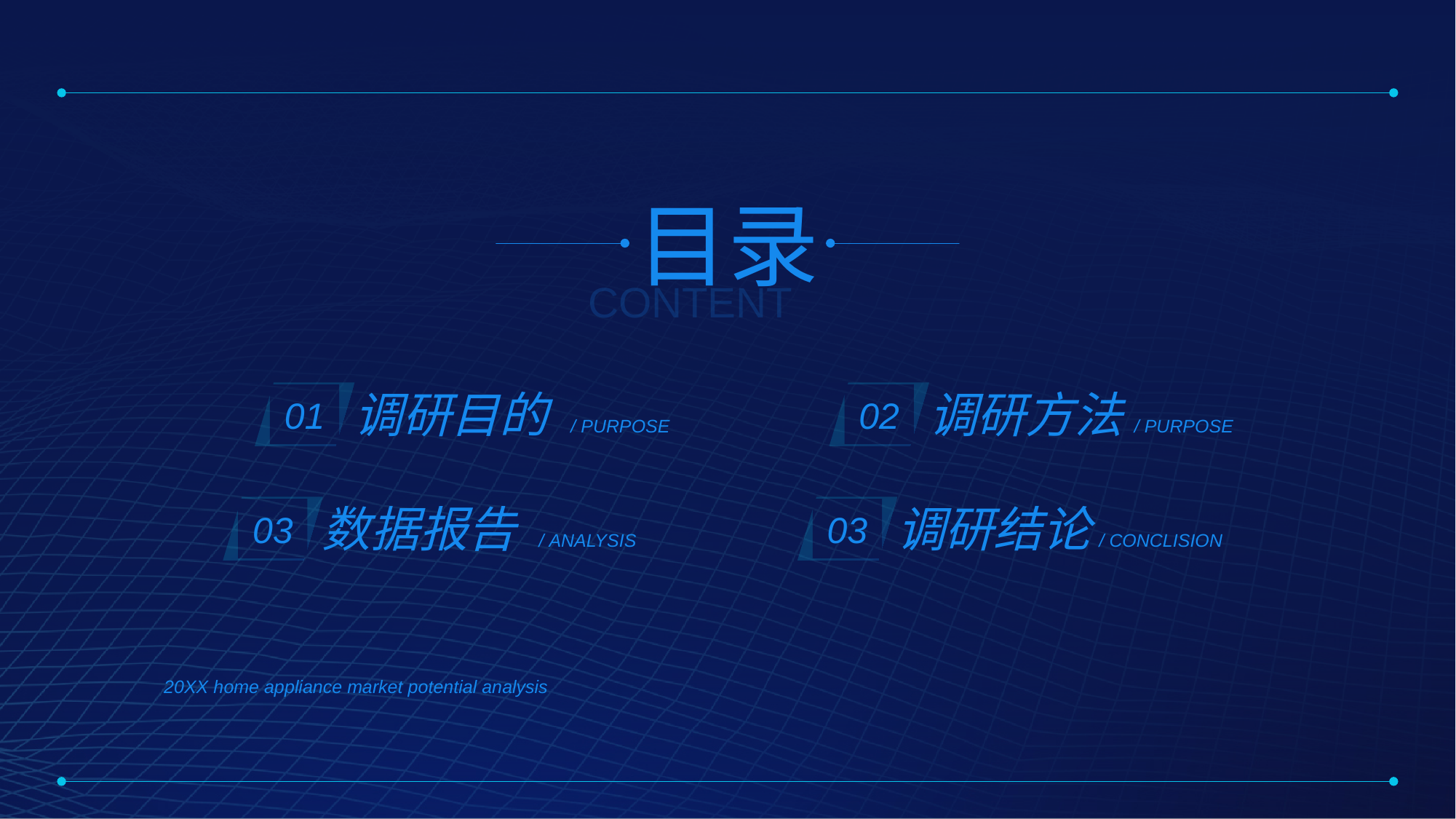

目录
CONTENT

01

02
调研目的 / PURPOSE
调研方法/ PURPOSE

03

03
数据报告 / ANALYSIS
调研结论 / CONCLISION
 20XX home appliance market potential analysis